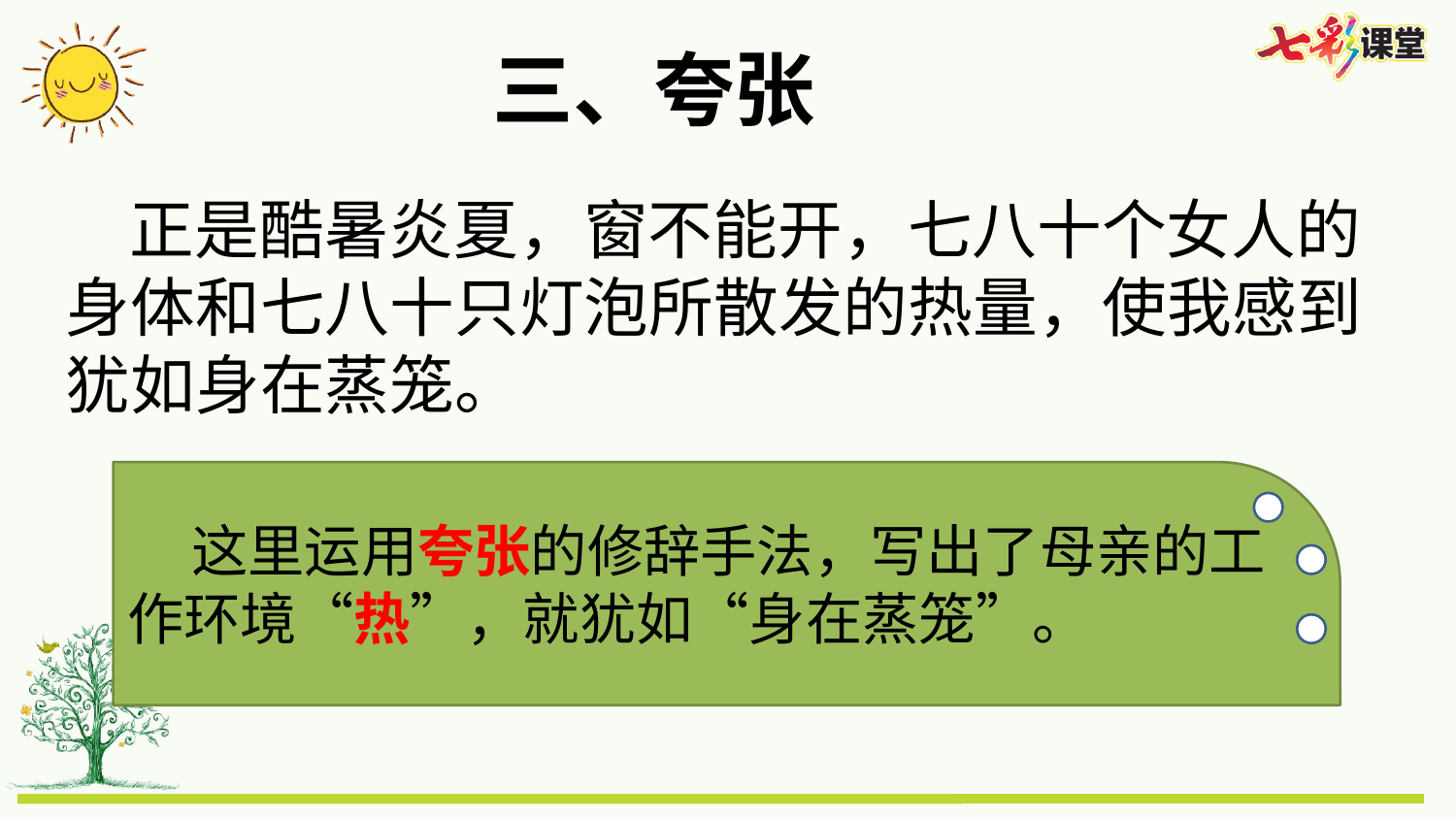

三、夸张
    正是酷暑炎夏，窗不能开，七八十个女人的身体和七八十只灯泡所散发的热量，使我感到犹如身在蒸笼。
    这里运用夸张的修辞手法，写出了母亲的工作环境“热”，就犹如“身在蒸笼”。